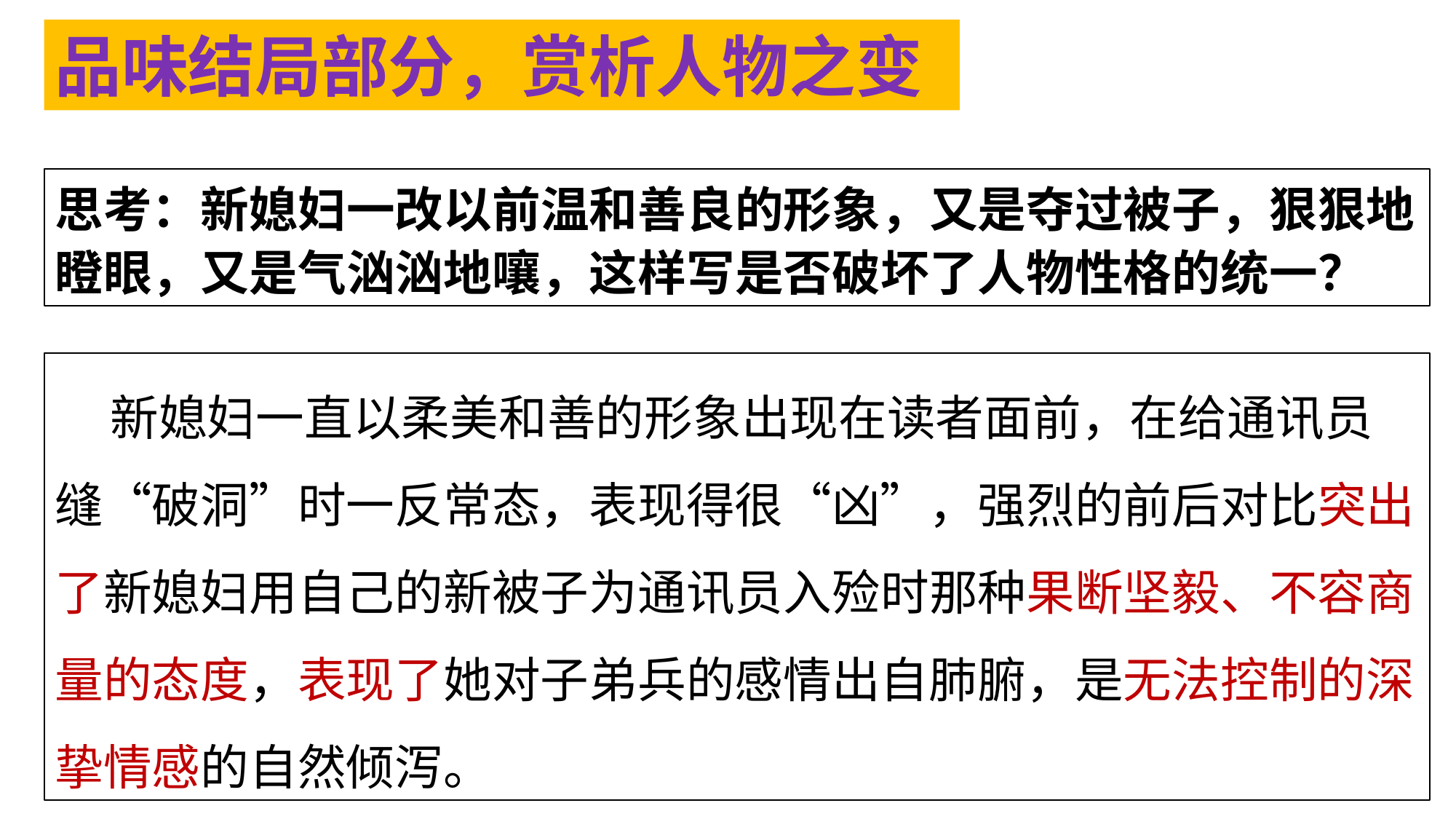

品味结局部分，赏析人物之变
思考：新媳妇一改以前温和善良的形象，又是夺过被子，狠狠地瞪眼，又是气汹汹地嚷，这样写是否破坏了人物性格的统一？
    新媳妇一直以柔美和善的形象出现在读者面前，在给通讯员缝“破洞”时一反常态，表现得很“凶”，强烈的前后对比突出了新媳妇用自己的新被子为通讯员入殓时那种果断坚毅、不容商量的态度，表现了她对子弟兵的感情出自肺腑，是无法控制的深挚情感的自然倾泻。